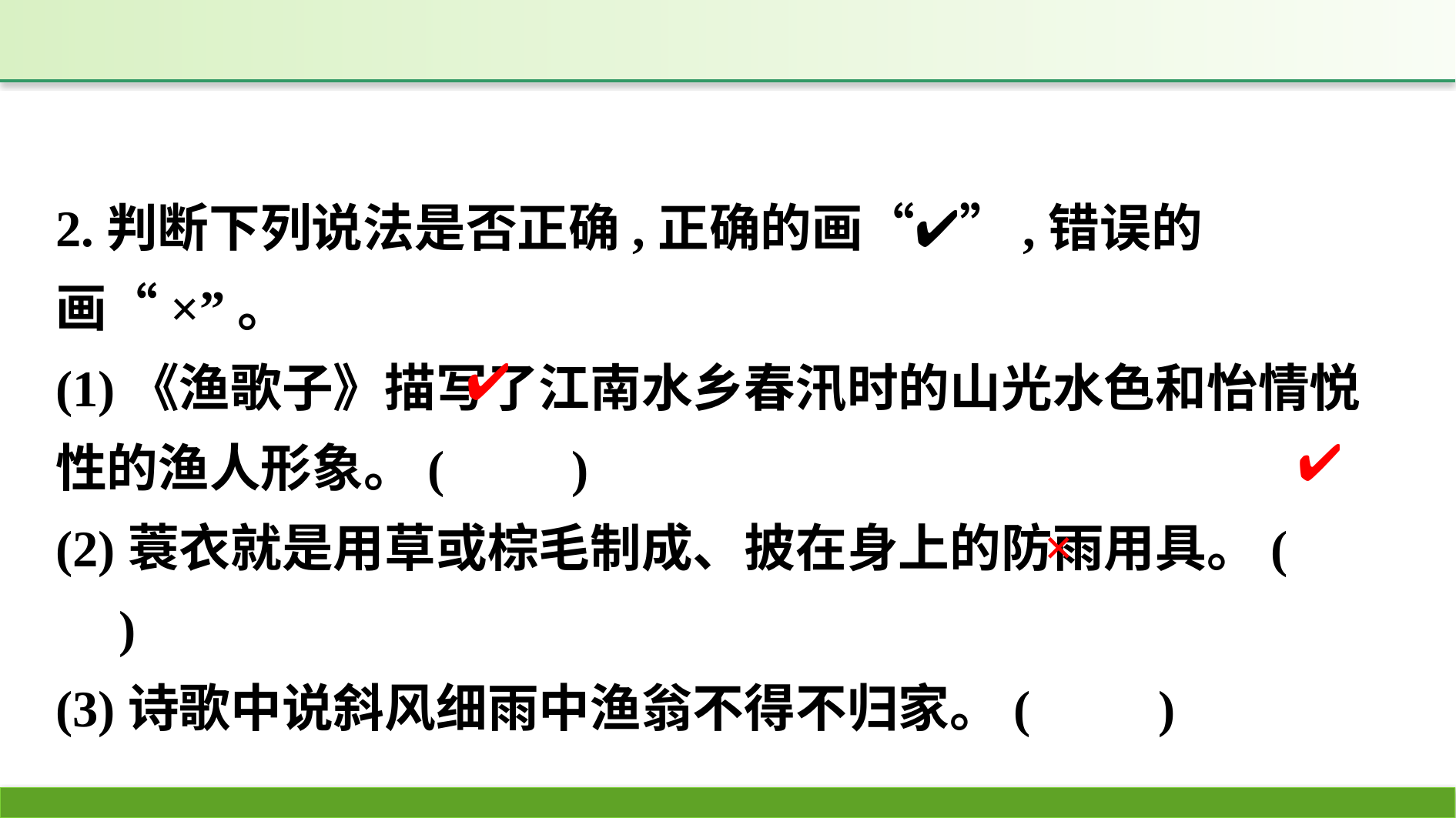

2.判断下列说法是否正确,正确的画“✔”,错误的画“×”。
(1)《渔歌子》描写了江南水乡春汛时的山光水色和怡情悦性的渔人形象。(　　)
(2)蓑衣就是用草或棕毛制成、披在身上的防雨用具。(　　)
(3)诗歌中说斜风细雨中渔翁不得不归家。(　　)
✔
✔
×